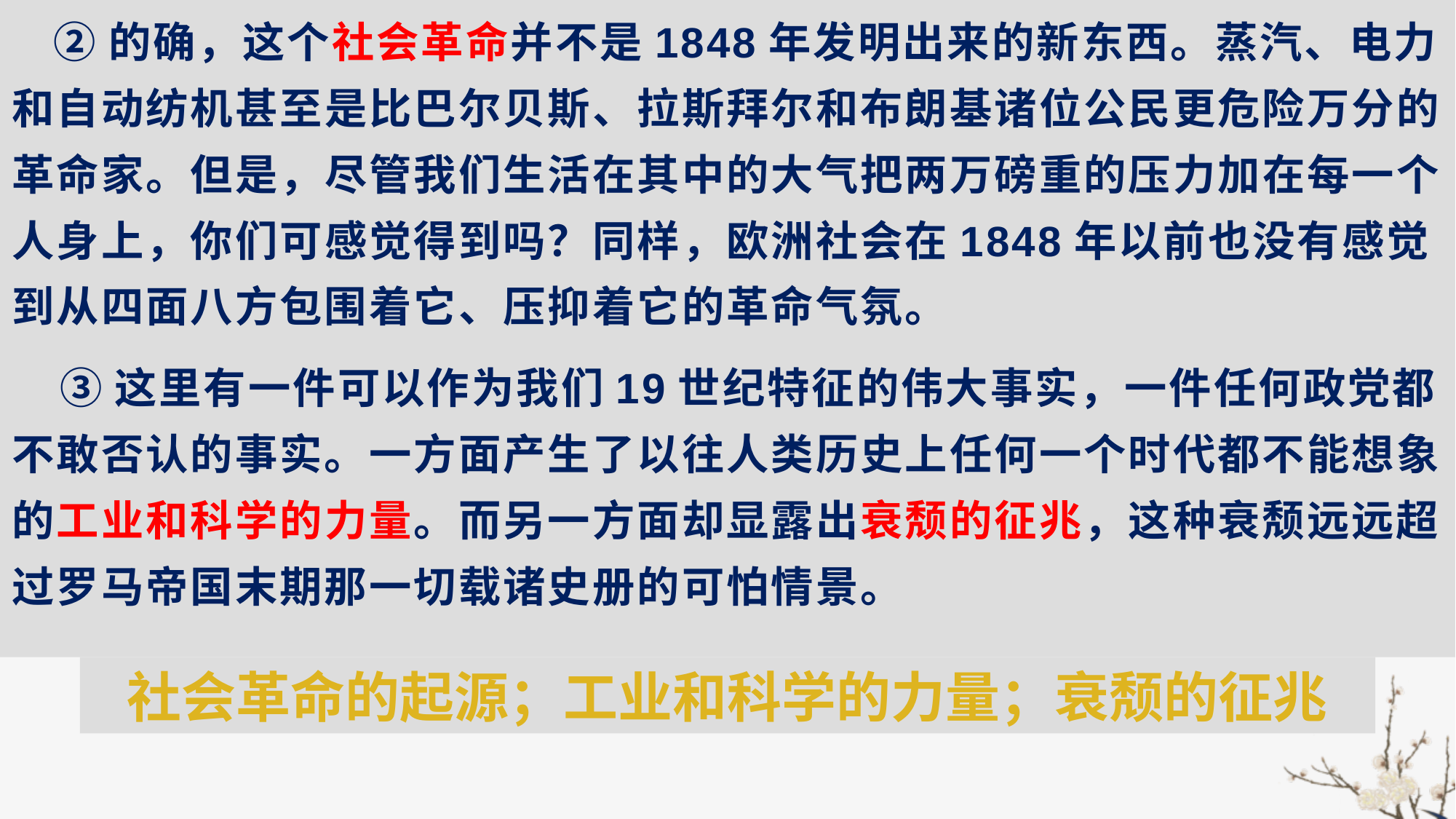

②的确，这个社会革命并不是1848年发明出来的新东西。蒸汽、电力和自动纺机甚至是比巴尔贝斯、拉斯拜尔和布朗基诸位公民更危险万分的革命家。但是，尽管我们生活在其中的大气把两万磅重的压力加在每一个人身上，你们可感觉得到吗？同样，欧洲社会在1848年以前也没有感觉到从四面八方包围着它、压抑着它的革命气氛。
    ③这里有一件可以作为我们19世纪特征的伟大事实，一件任何政党都不敢否认的事实。一方面产生了以往人类历史上任何一个时代都不能想象的工业和科学的力量。而另一方面却显露出衰颓的征兆，这种衰颓远远超过罗马帝国末期那一切载诸史册的可怕情景。
社会革命的起源；工业和科学的力量；衰颓的征兆